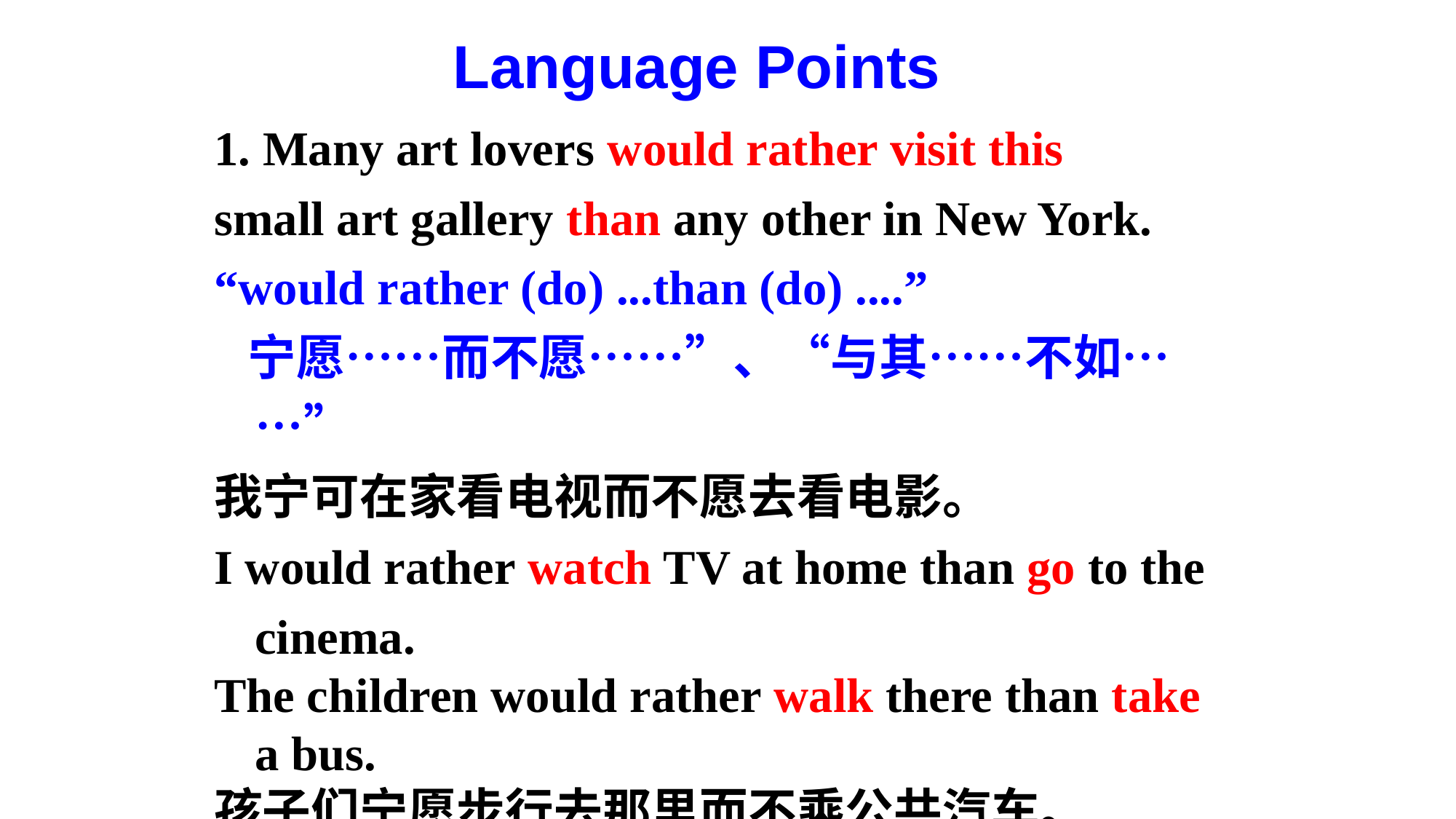

Language Points
1. Many art lovers would rather visit this
small art gallery than any other in New York.
“would rather (do) ...than (do) ....”
  宁愿……而不愿……”、“与其……不如……”
我宁可在家看电视而不愿去看电影。
I would rather watch TV at home than go to the cinema.
The children would rather walk there than take a bus.
孩子们宁愿步行去那里而不乘公共汽车。